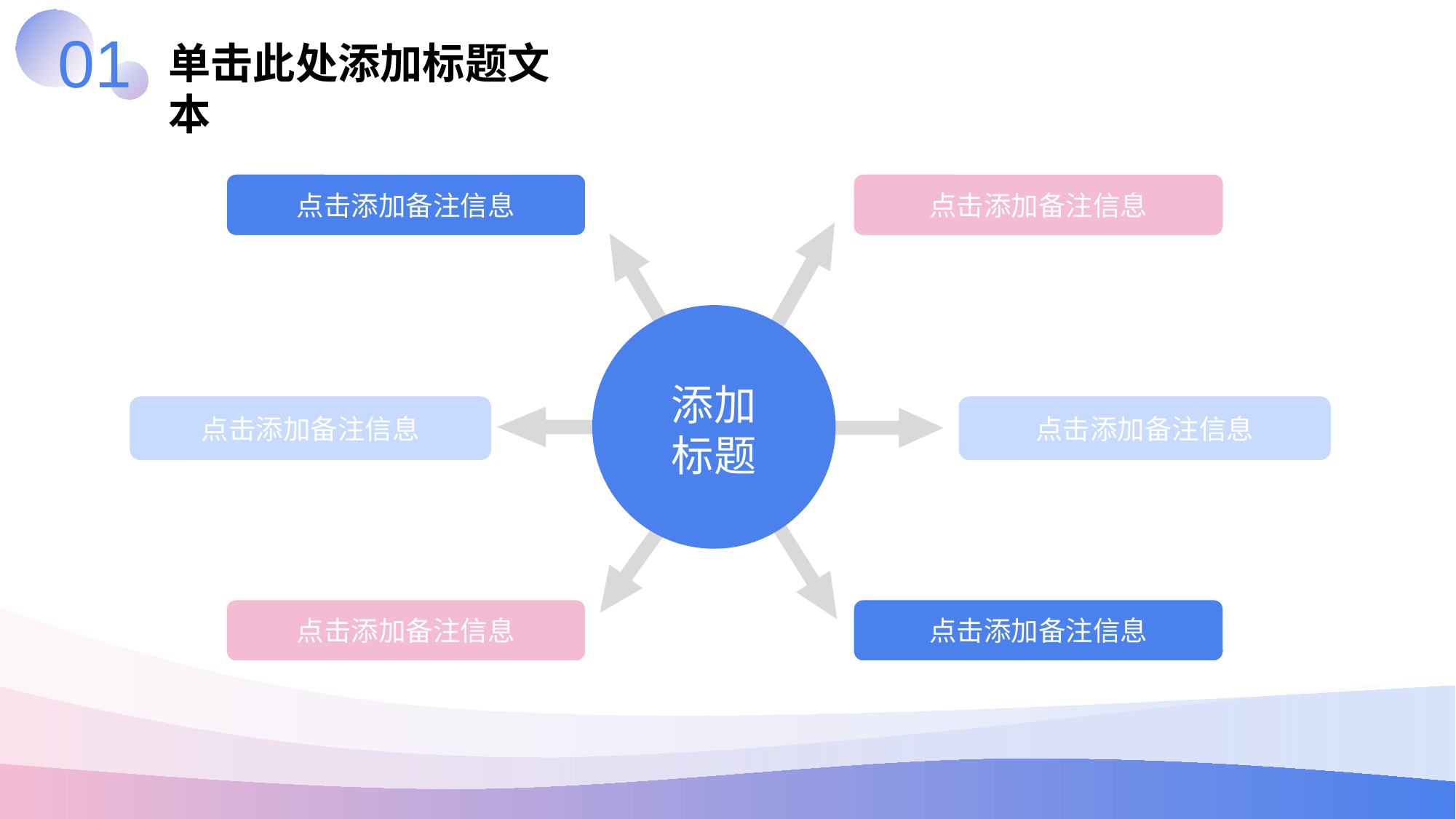

01
单击此处添加标题文本
点击添加备注信息
点击添加备注信息

添加
标题
点击添加备注信息
点击添加备注信息

点击添加备注信息
点击添加备注信息